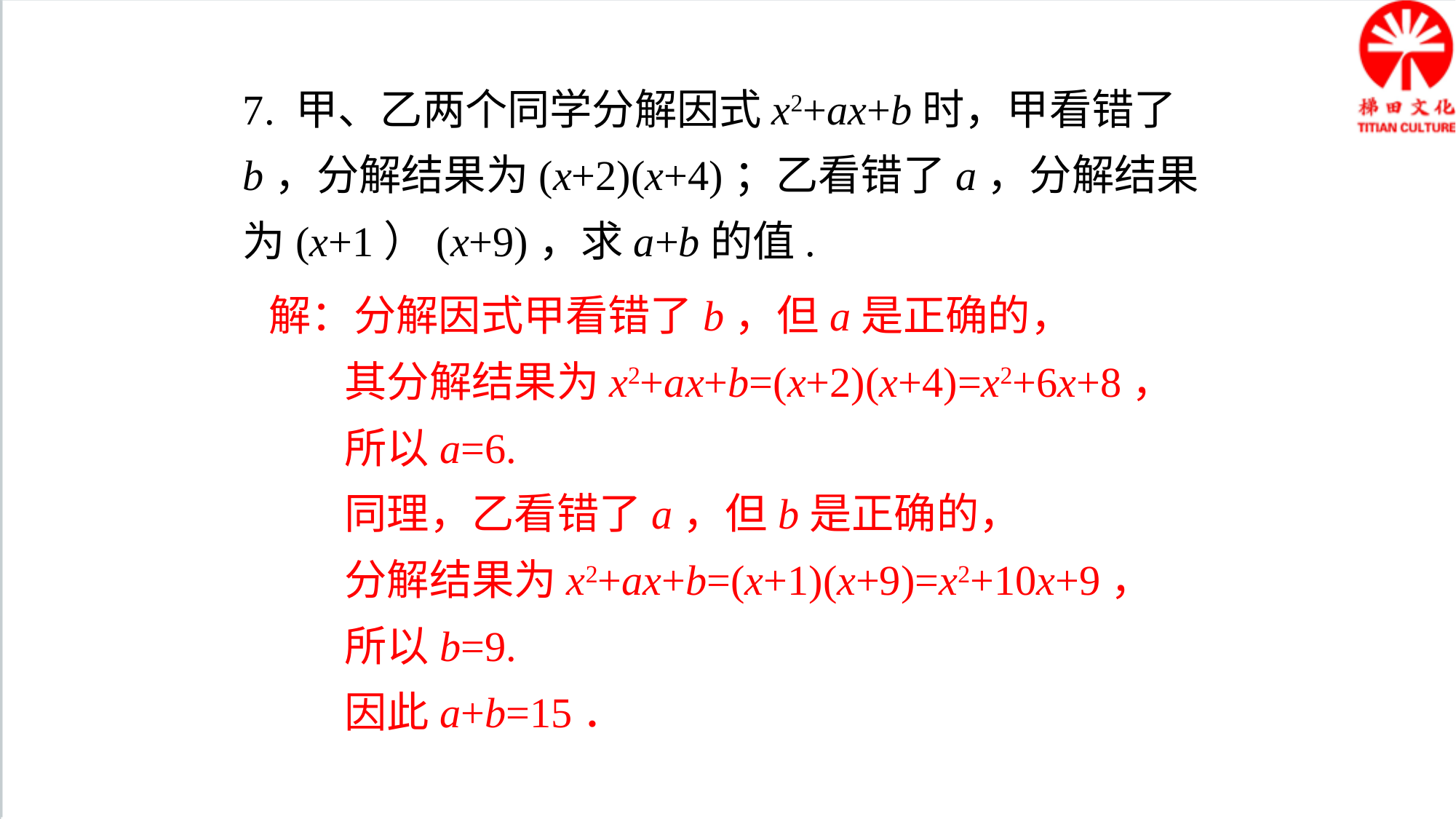

7. 甲、乙两个同学分解因式x2+ax+b时，甲看错了b，分解结果为(x+2)(x+4)；乙看错了a，分解结果为(x+1）(x+9)，求a+b的值.
    解：分解因式甲看错了b，但a是正确的，
            其分解结果为x2+ax+b=(x+2)(x+4)=x2+6x+8，
            所以a=6.
            同理，乙看错了a，但b是正确的，
            分解结果为x2+ax+b=(x+1)(x+9)=x2+10x+9，
            所以b=9.
            因此a+b=15．